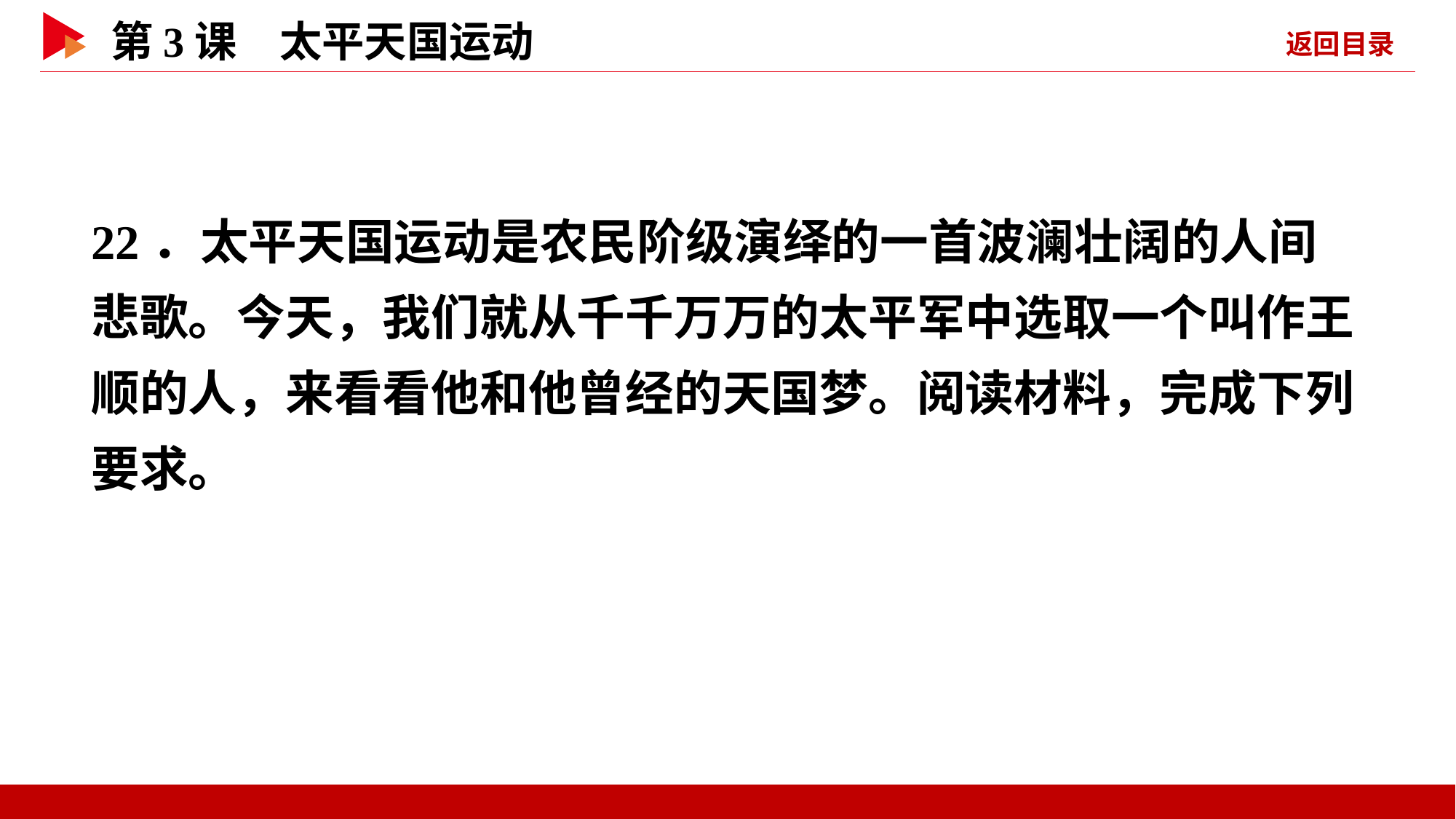

22．太平天国运动是农民阶级演绎的一首波澜壮阔的人间悲歌。今天，我们就从千千万万的太平军中选取一个叫作王顺的人，来看看他和他曾经的天国梦。阅读材料，完成下列要求。